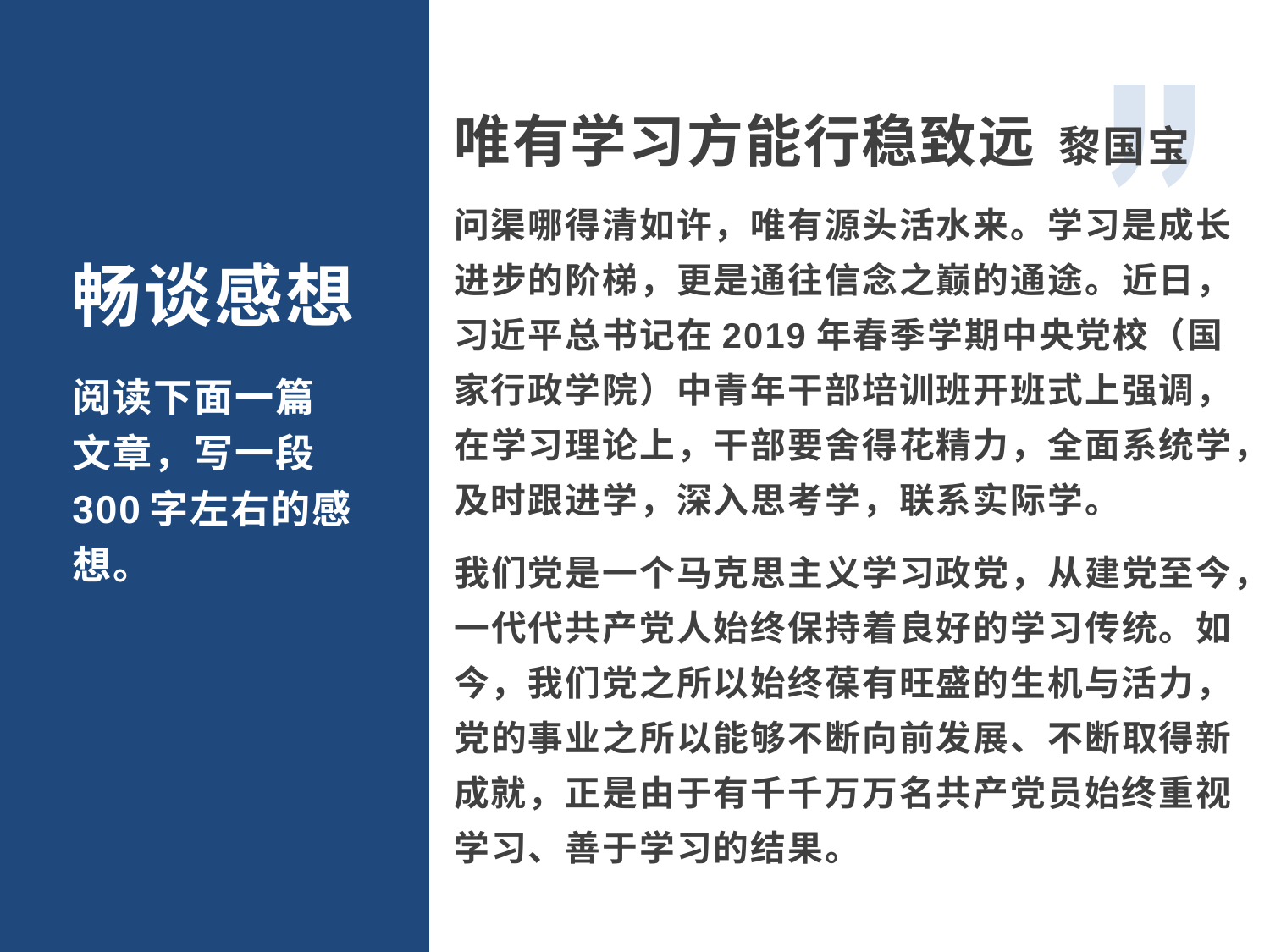

唯有学习方能行稳致远  黎国宝
问渠哪得清如许，唯有源头活水来。学习是成长进步的阶梯，更是通往信念之巅的通途。近日，习近平总书记在2019年春季学期中央党校（国家行政学院）中青年干部培训班开班式上强调，在学习理论上，干部要舍得花精力，全面系统学，及时跟进学，深入思考学，联系实际学。
我们党是一个马克思主义学习政党，从建党至今，一代代共产党人始终保持着良好的学习传统。如今，我们党之所以始终葆有旺盛的生机与活力，党的事业之所以能够不断向前发展、不断取得新成就，正是由于有千千万万名共产党员始终重视学习、善于学习的结果。

畅谈感想
阅读下面一篇文章，写一段300字左右的感想。